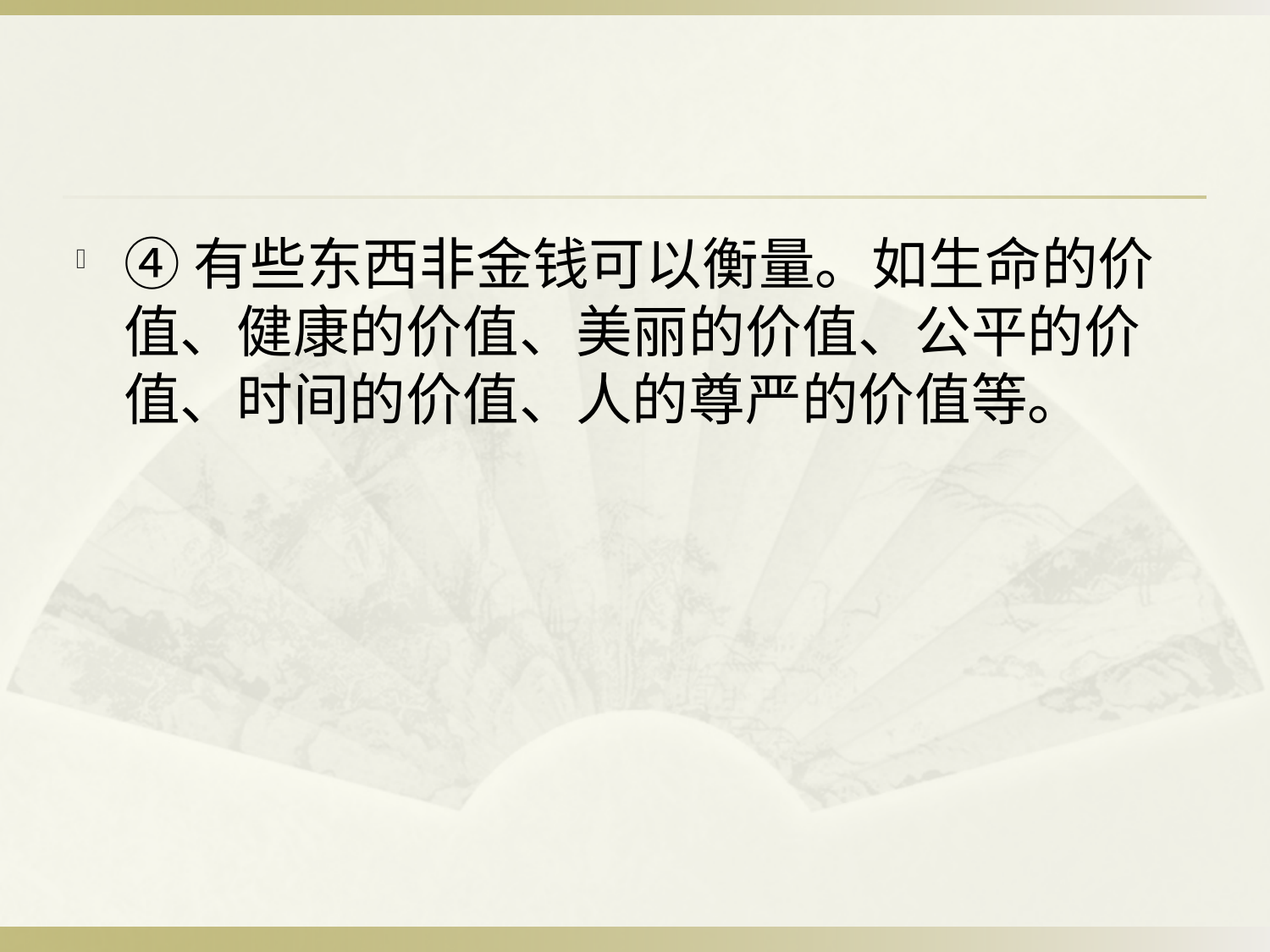

④有些东西非金钱可以衡量。如生命的价值、健康的价值、美丽的价值、公平的价值、时间的价值、人的尊严的价值等。